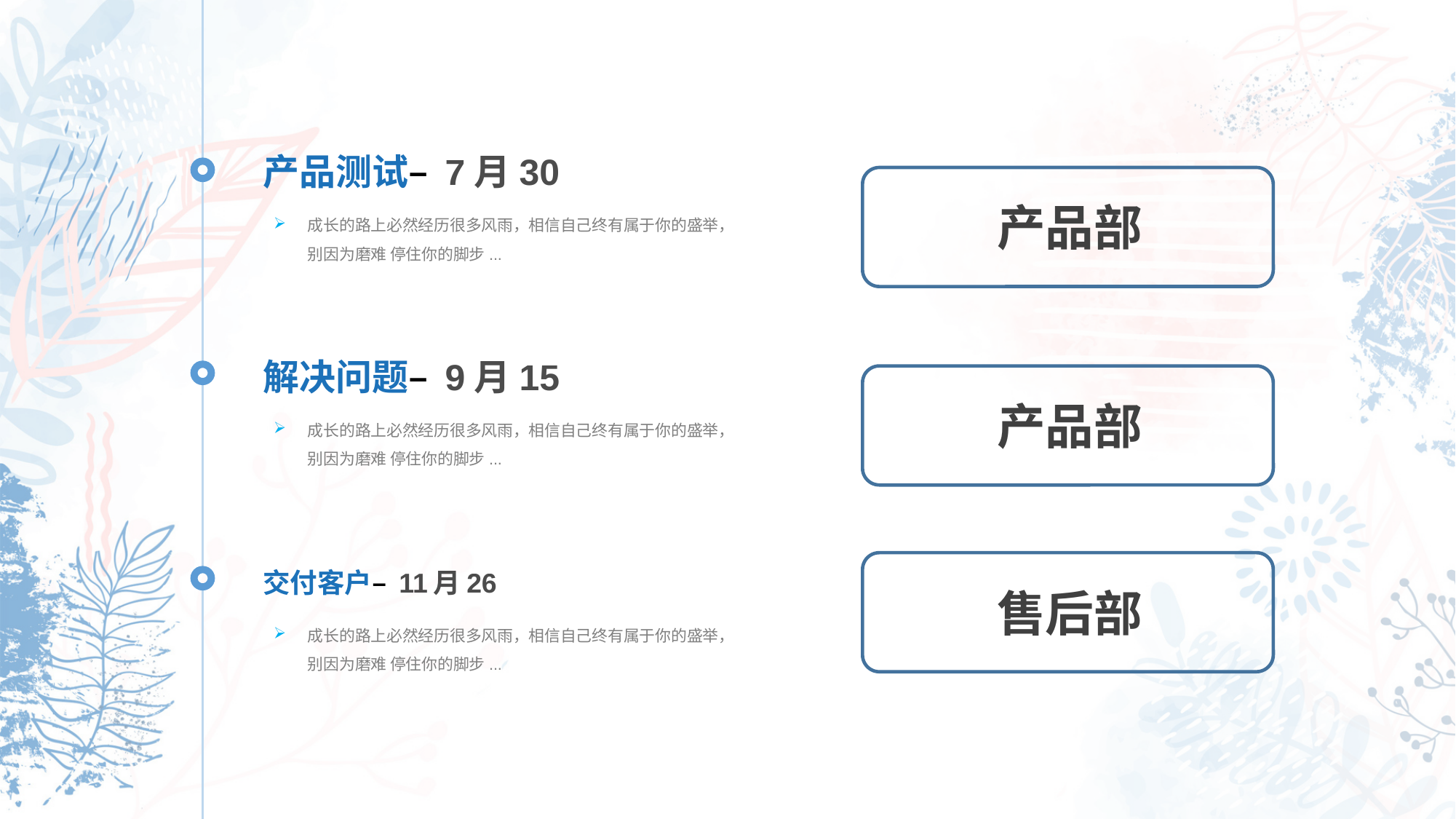

产品测试– 7月30

产品部
成长的路上必然经历很多风雨，相信自己终有属于你的盛举，别因为磨难 停住你的脚步...
解决问题– 9月15

产品部
成长的路上必然经历很多风雨，相信自己终有属于你的盛举，别因为磨难 停住你的脚步...

交付客户– 11月26
售后部
成长的路上必然经历很多风雨，相信自己终有属于你的盛举，别因为磨难 停住你的脚步...
6